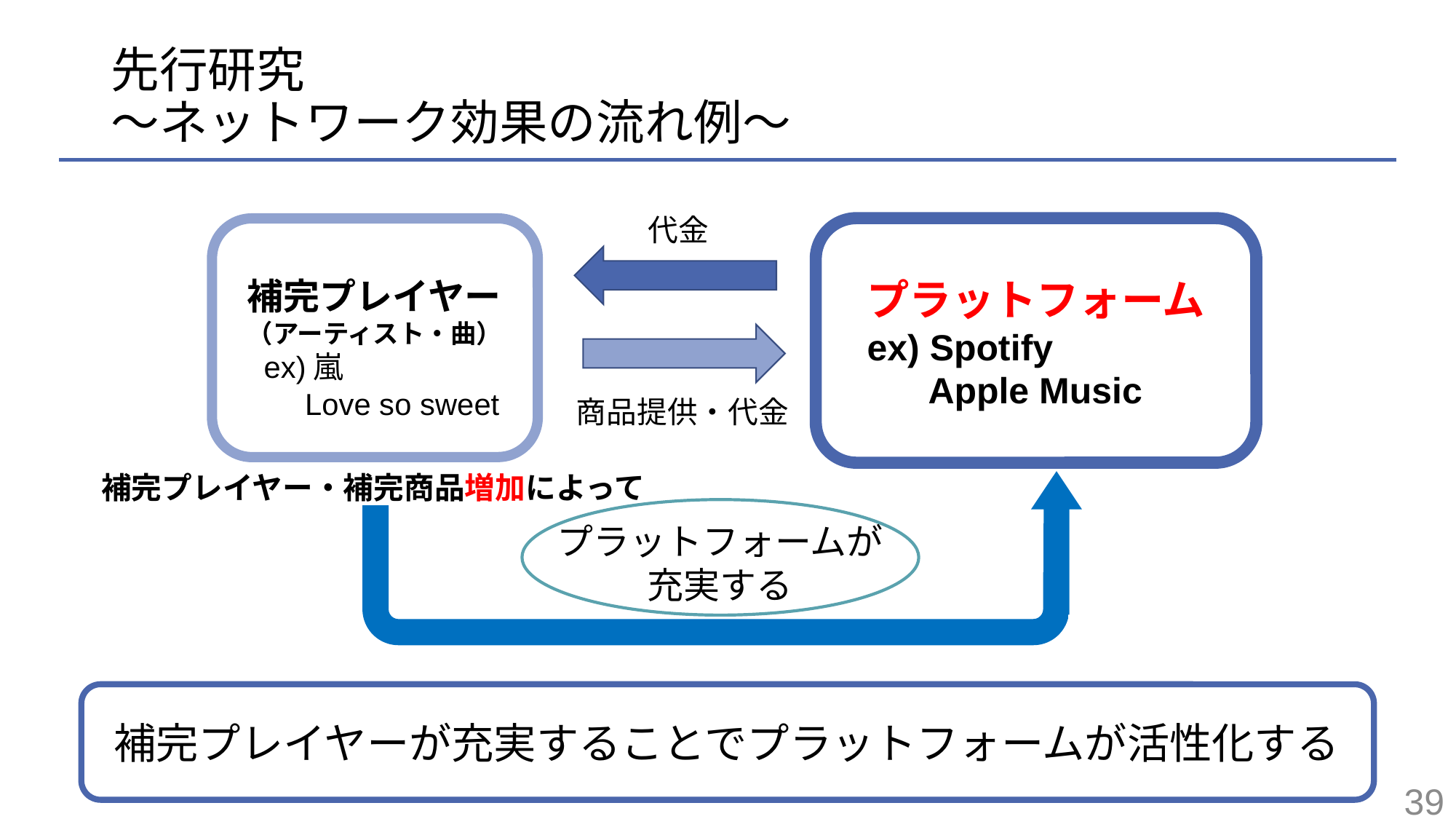

# 先行研究 〜ネットワーク効果の流れ例〜

代金

プラットフォーム
ex) Spotify
      Apple Music
補完プレイヤー
（アーティスト・曲）
  ex)嵐
　   Love so sweet
商品提供・代金
補完プレイヤー・補完商品増加によって

プラットフォームが
充実する

補完プレイヤーが充実することでプラットフォームが活性化する
39